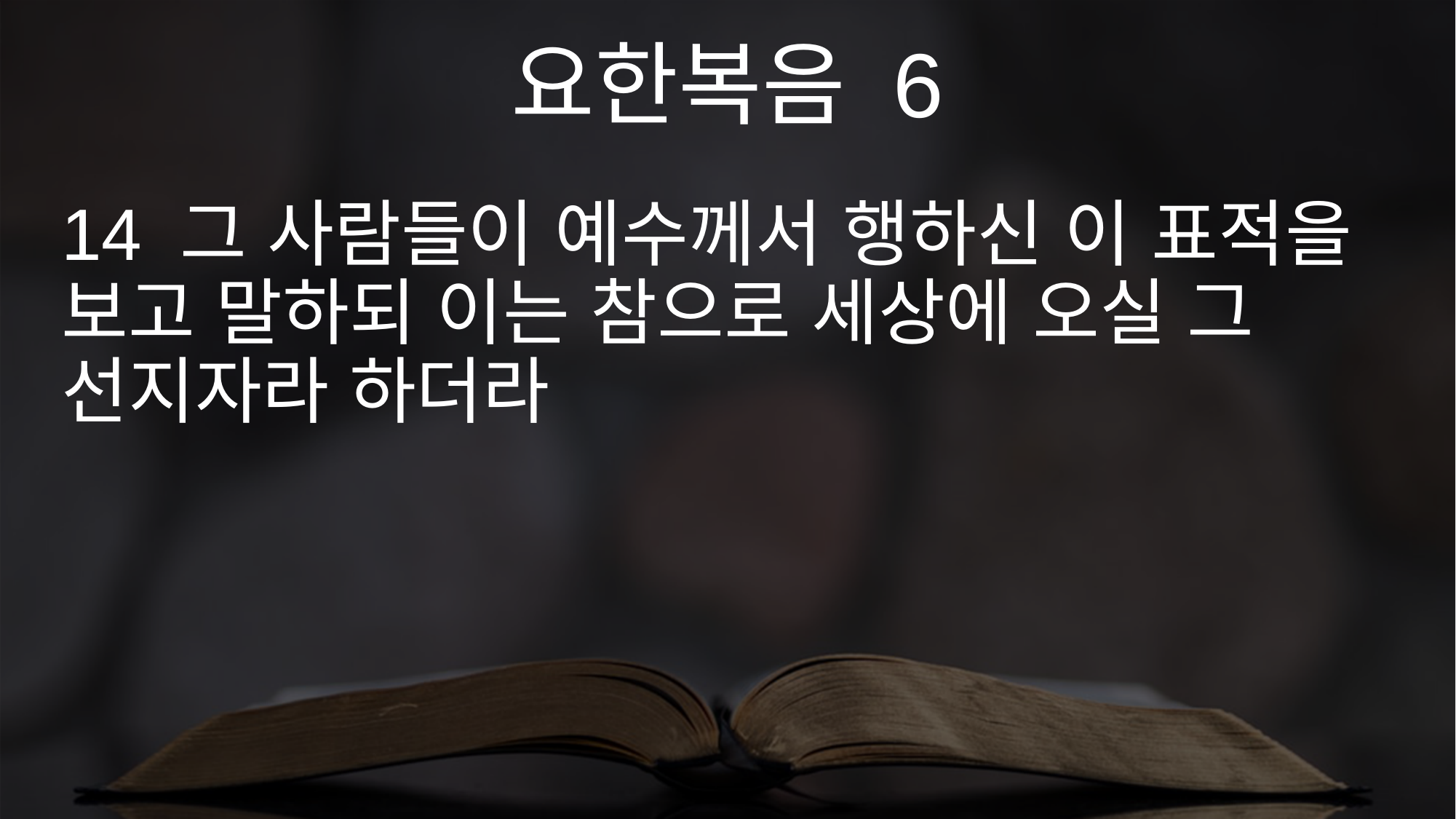

요한복음 6
14 그 사람들이 예수께서 행하신 이 표적을 보고 말하되 이는 참으로 세상에 오실 그 선지자라 하더라